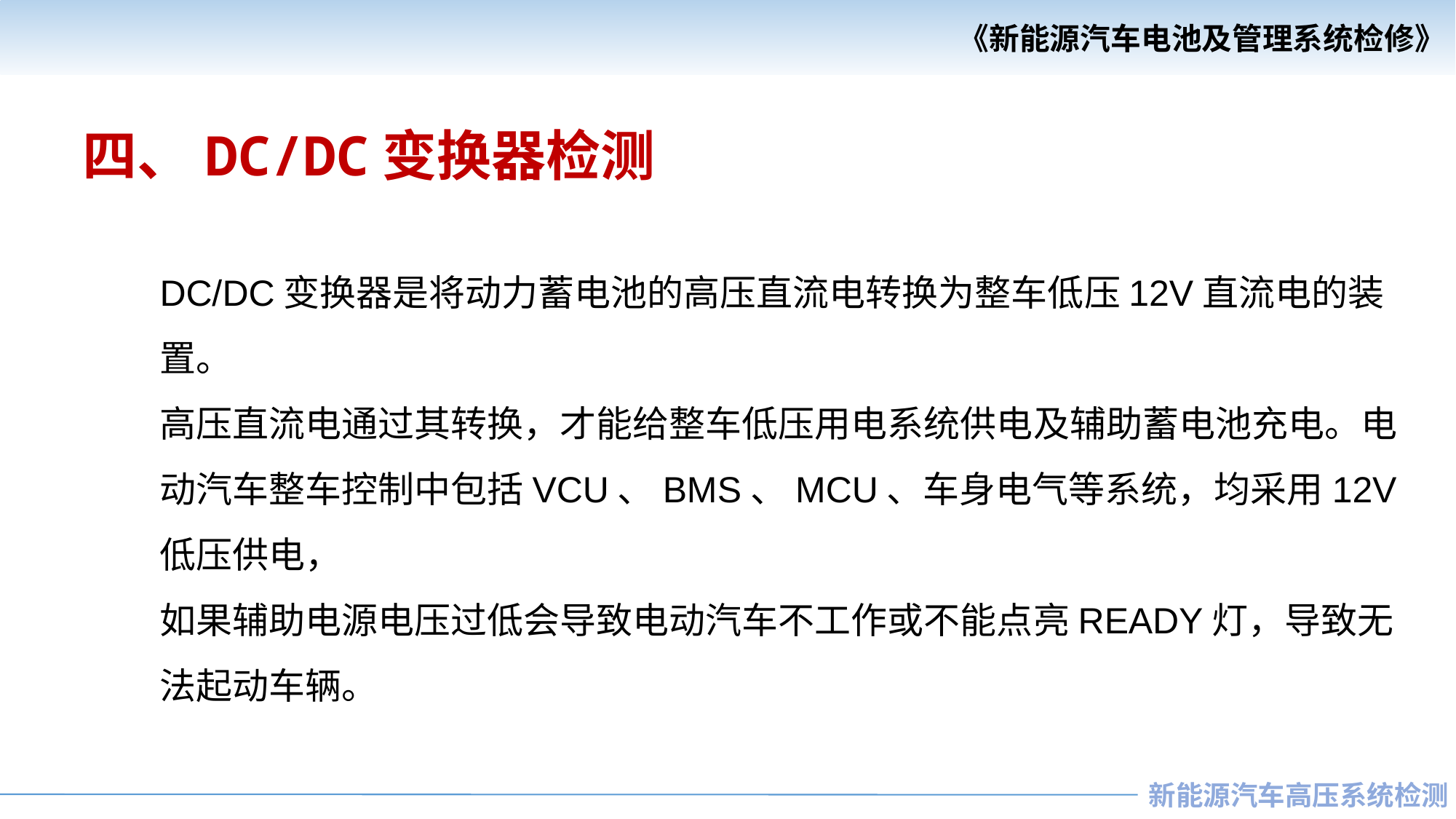

四、DC/DC变换器检测
DC/DC变换器是将动力蓄电池的高压直流电转换为整车低压12V直流电的装置。
高压直流电通过其转换，才能给整车低压用电系统供电及辅助蓄电池充电。电动汽车整车控制中包括VCU、BMS、MCU、车身电气等系统，均采用12V低压供电，
如果辅助电源电压过低会导致电动汽车不工作或不能点亮READY灯，导致无法起动车辆。